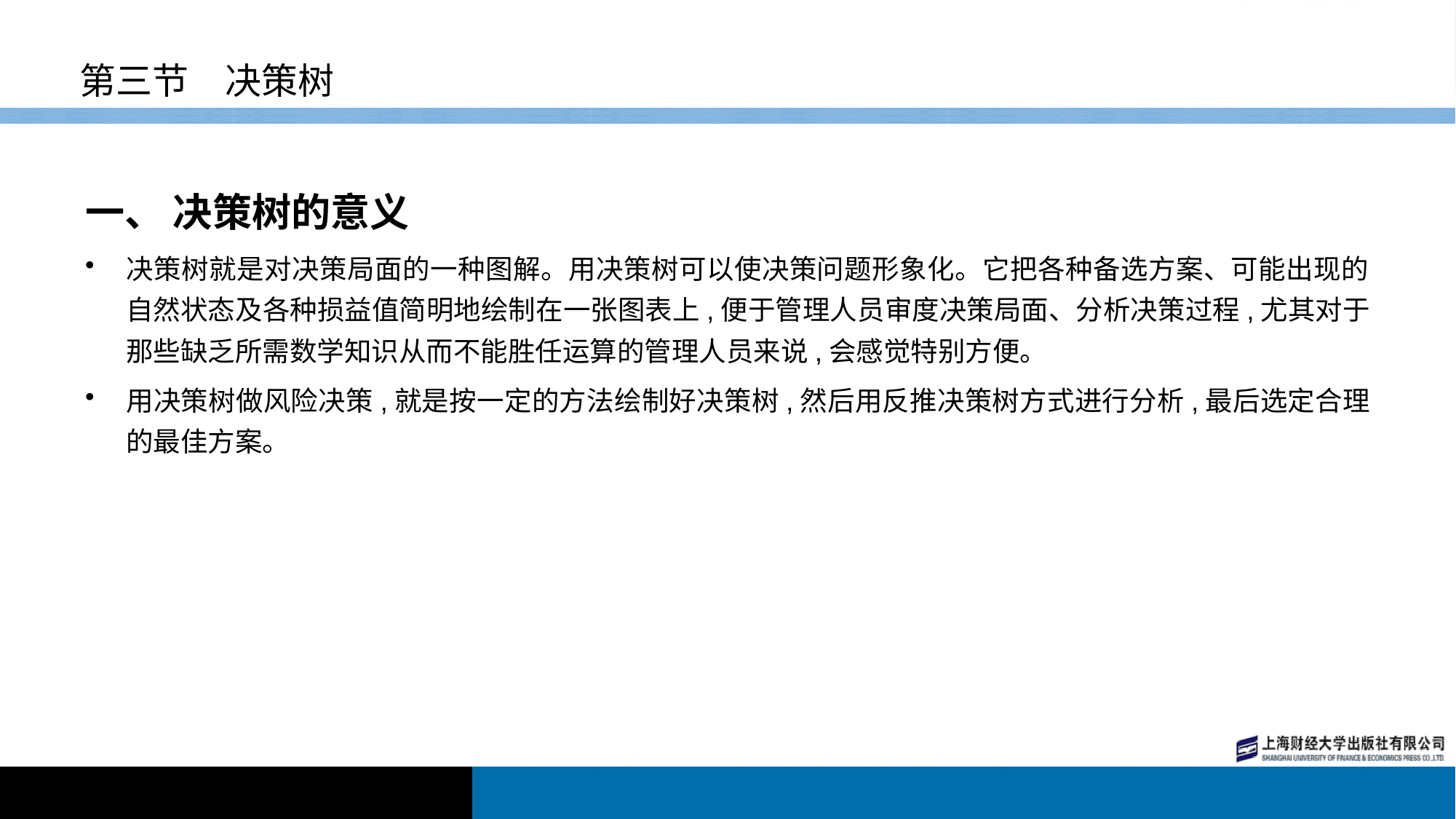

# 第三节　决策树
一、 决策树的意义
决策树就是对决策局面的一种图解。用决策树可以使决策问题形象化。它把各种备选方案、可能出现的自然状态及各种损益值简明地绘制在一张图表上,便于管理人员审度决策局面、分析决策过程,尤其对于那些缺乏所需数学知识从而不能胜任运算的管理人员来说,会感觉特别方便。
用决策树做风险决策,就是按一定的方法绘制好决策树,然后用反推决策树方式进行分析,最后选定合理的最佳方案。
8